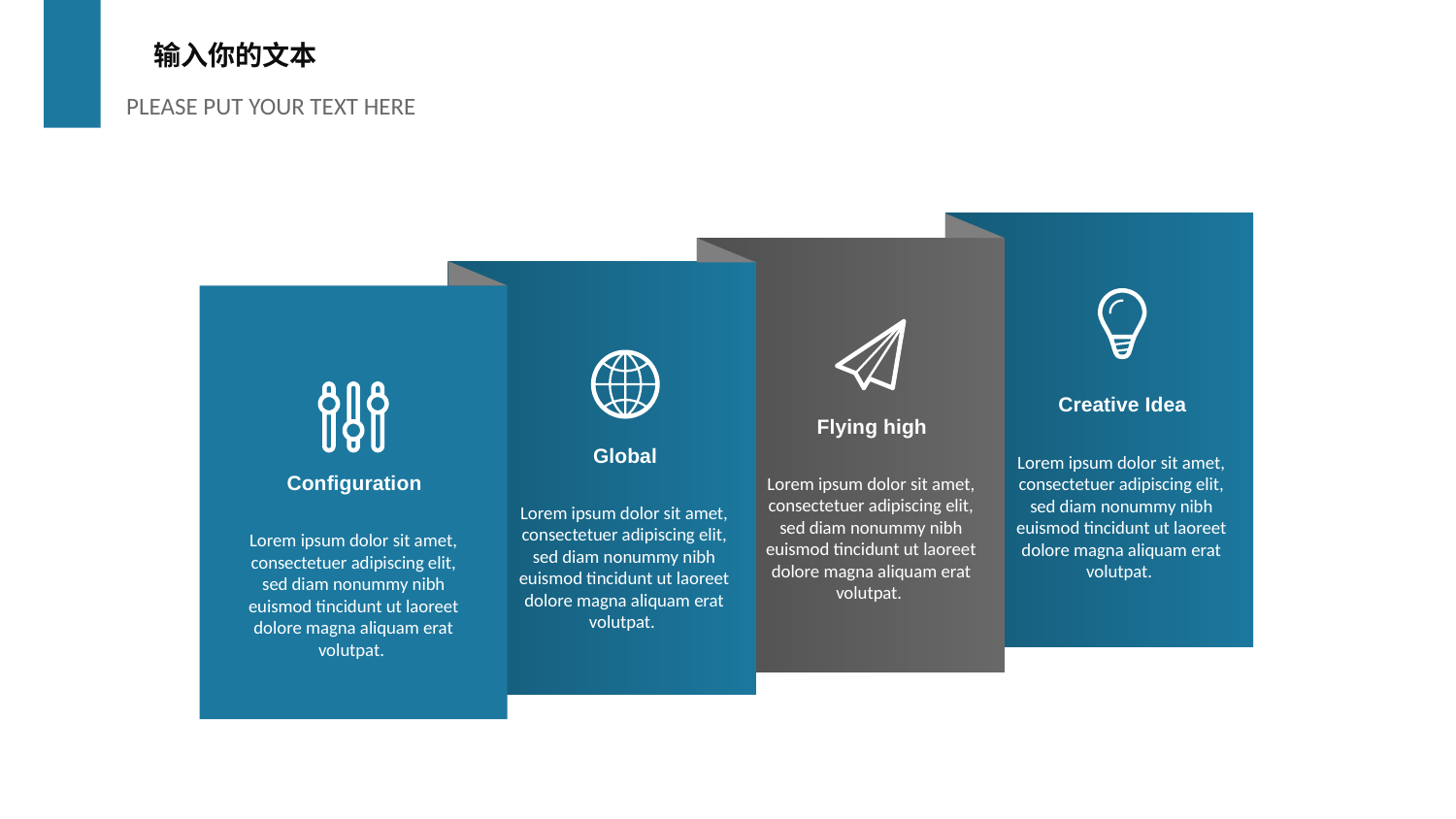

输入你的文本
PLEASE PUT YOUR TEXT HERE

Creative Idea
Flying high
Global
Lorem ipsum dolor sit amet, consectetuer adipiscing elit, sed diam nonummy nibh euismod tincidunt ut laoreet dolore magna aliquam erat volutpat.
Configuration
Lorem ipsum dolor sit amet, consectetuer adipiscing elit, sed diam nonummy nibh euismod tincidunt ut laoreet dolore magna aliquam erat volutpat.
Lorem ipsum dolor sit amet, consectetuer adipiscing elit, sed diam nonummy nibh euismod tincidunt ut laoreet dolore magna aliquam erat volutpat.
Lorem ipsum dolor sit amet, consectetuer adipiscing elit, sed diam nonummy nibh euismod tincidunt ut laoreet dolore magna aliquam erat volutpat.